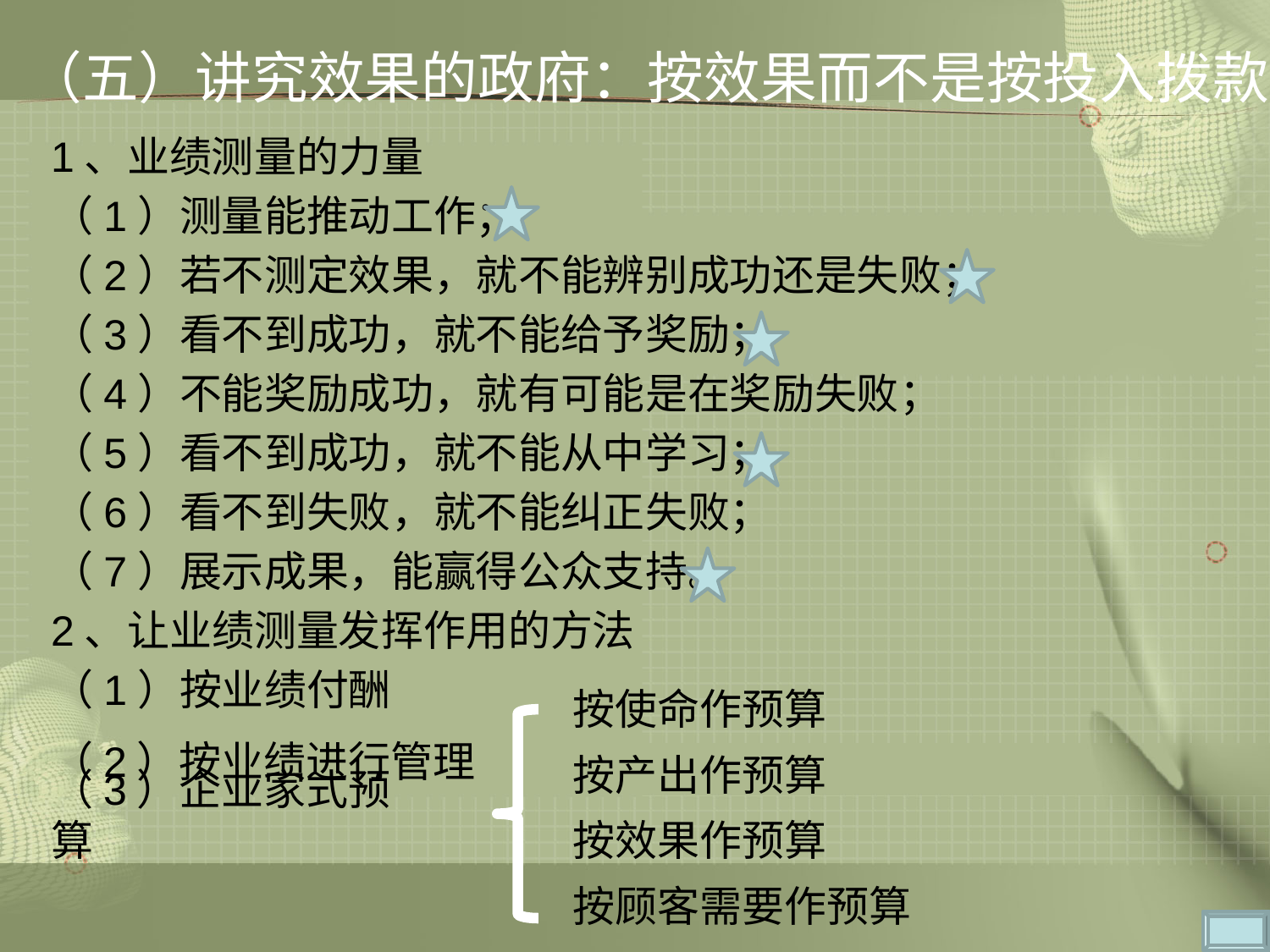

# （五）讲究效果的政府：按效果而不是按投入拨款
1、业绩测量的力量
（1）测量能推动工作；
（2）若不测定效果，就不能辨别成功还是失败；
（3）看不到成功，就不能给予奖励；
（4）不能奖励成功，就有可能是在奖励失败；
（5）看不到成功，就不能从中学习；
（6）看不到失败，就不能纠正失败；
（7）展示成果，能赢得公众支持。
2、让业绩测量发挥作用的方法
（1）按业绩付酬

按使命作预算

（2）按业绩进行管理
按产出作预算
（3）企业家式预算
按效果作预算
按顾客需要作预算